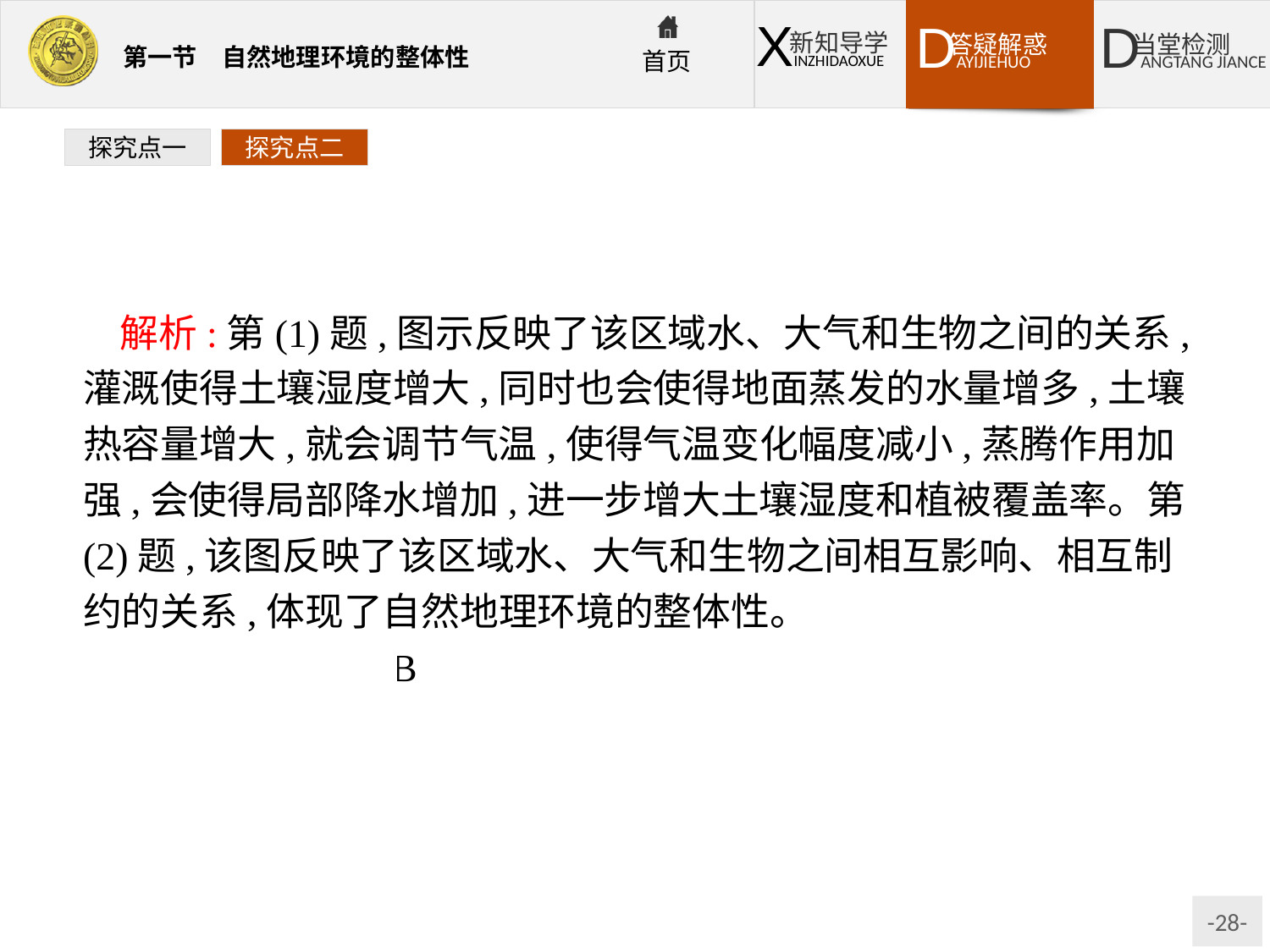

探究点一
探究点二
解析:第(1)题,图示反映了该区域水、大气和生物之间的关系,灌溉使得土壤湿度增大,同时也会使得地面蒸发的水量增多,土壤热容量增大,就会调节气温,使得气温变化幅度减小,蒸腾作用加强,会使得局部降水增加,进一步增大土壤湿度和植被覆盖率。第(2)题,该图反映了该区域水、大气和生物之间相互影响、相互制约的关系,体现了自然地理环境的整体性。
答案:(1)B　(2)B